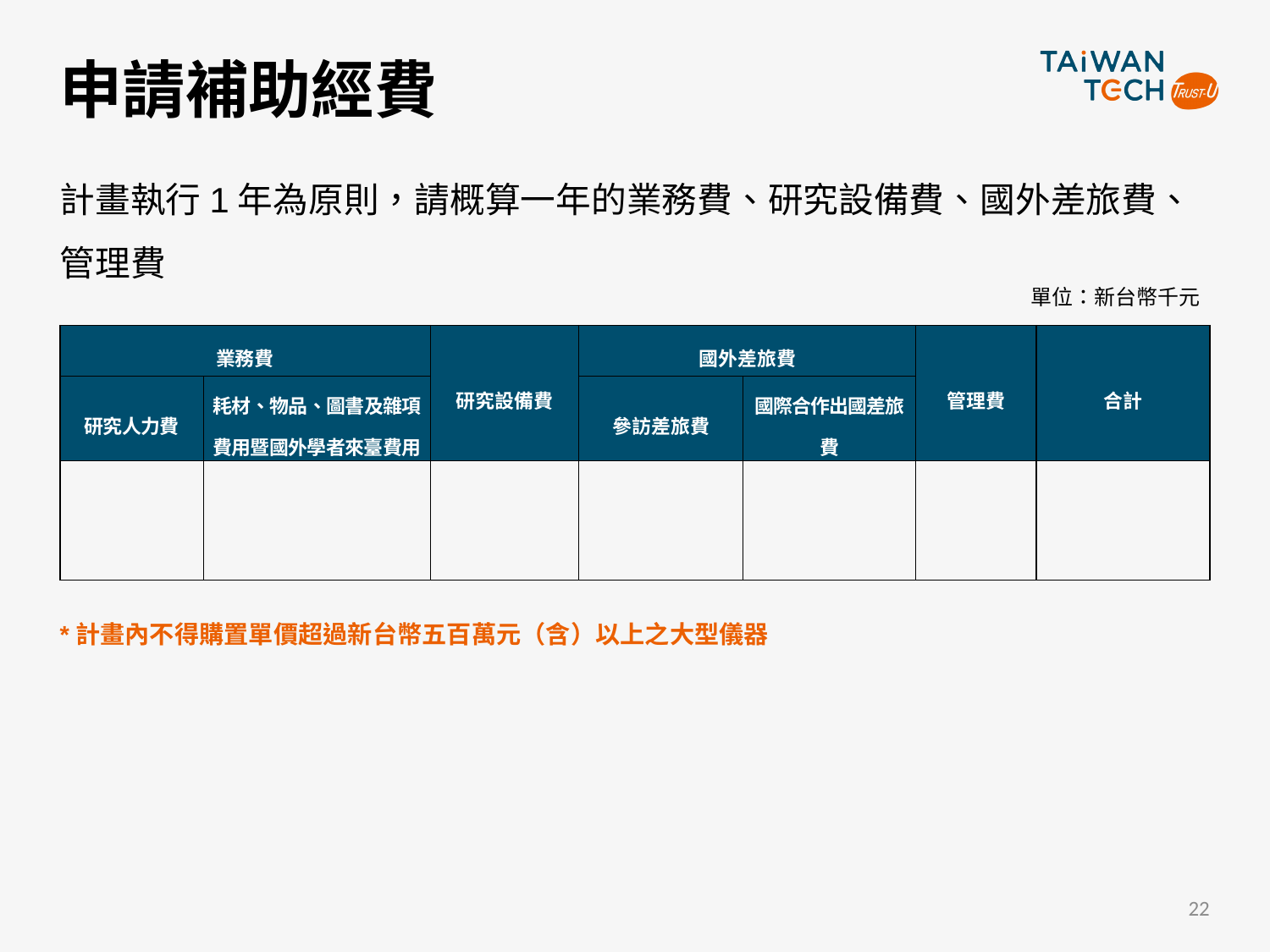

# 申請補助經費
計畫執行1年為原則，請概算一年的業務費、研究設備費、國外差旅費、管理費
單位：新台幣千元
| 業務費 |  | 研究設備費 | 國外差旅費 |  | 管理費 | 合計 |
| --- | --- | --- | --- | --- | --- | --- |
| 研究人力費 | 耗材、物品、圖書及雜項費用暨國外學者來臺費用 |  | 參訪差旅費 | 國際合作出國差旅費 |  |  |
|  |  |  |  |  |  |  |
*計畫內不得購置單價超過新台幣五百萬元（含）以上之大型儀器
22